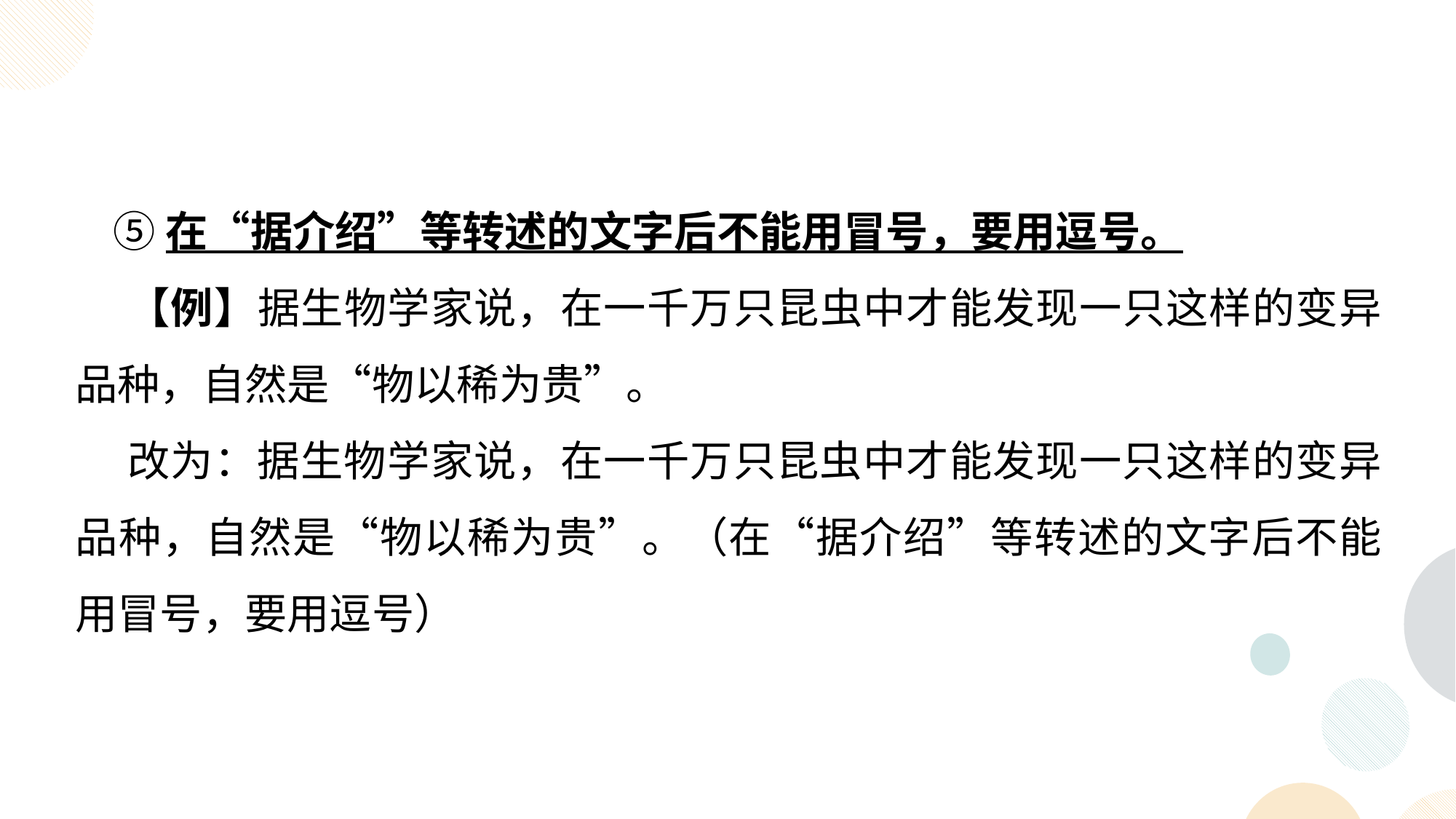

⑤在“据介绍”等转述的文字后不能用冒号，要用逗号。
    【例】据生物学家说，在一千万只昆虫中才能发现一只这样的变异品种，自然是“物以稀为贵”。
    改为：据生物学家说，在一千万只昆虫中才能发现一只这样的变异品种，自然是“物以稀为贵”。（在“据介绍”等转述的文字后不能用冒号，要用逗号）